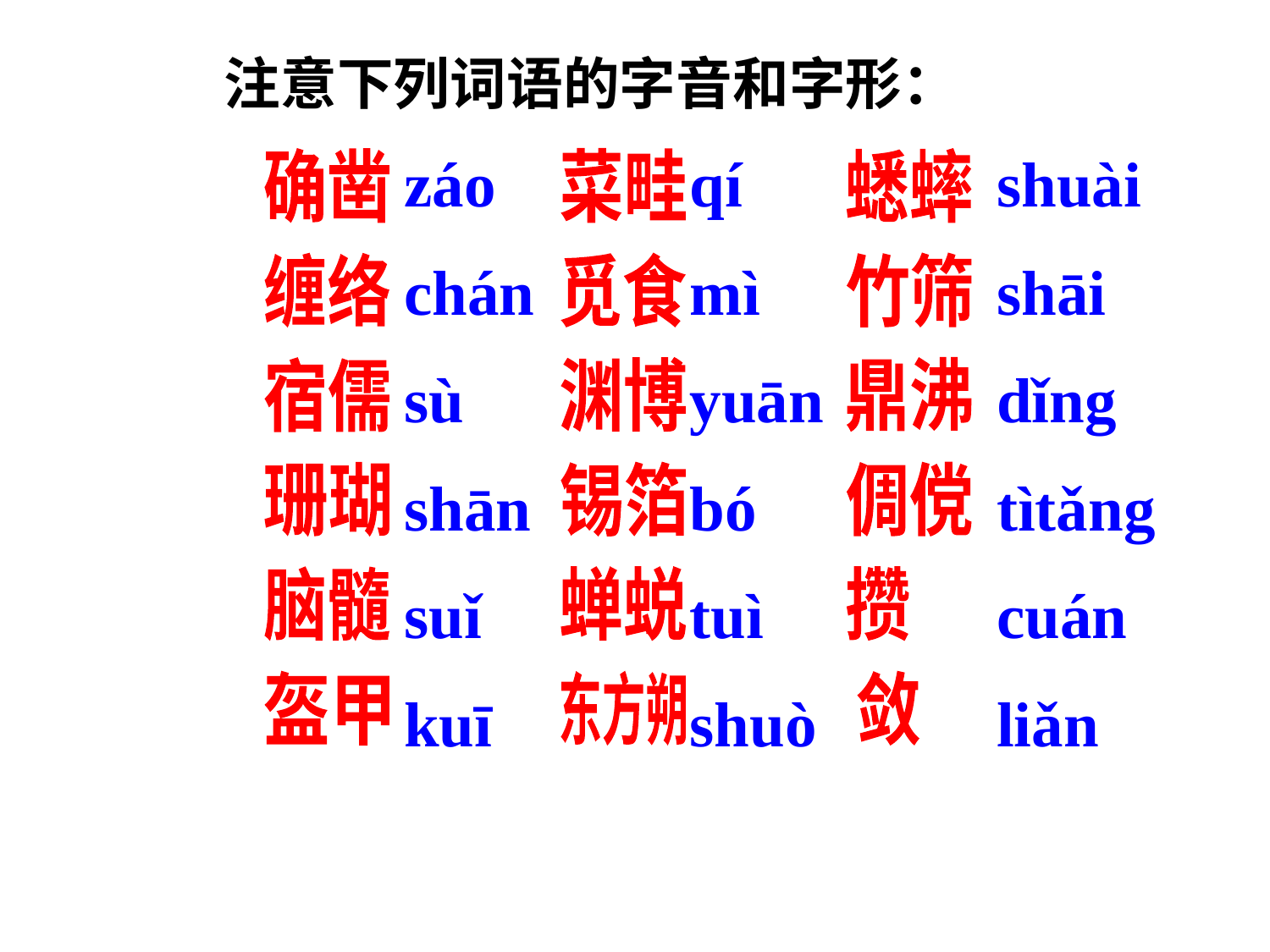

注意下列词语的字音和字形：
záo
qí
shuài
确凿
菜畦
蟋蟀
chán
mì
shāi
觅食
竹筛
缠络
sù
yuān
dǐng
渊博
鼎沸
宿儒
shān
bó
tìtǎng
锡箔
倜傥
珊瑚
蝉蜕
攒
脑髓
suǐ
tuì
cuán
盔甲
东方朔
敛
kuī
shuò
liǎn